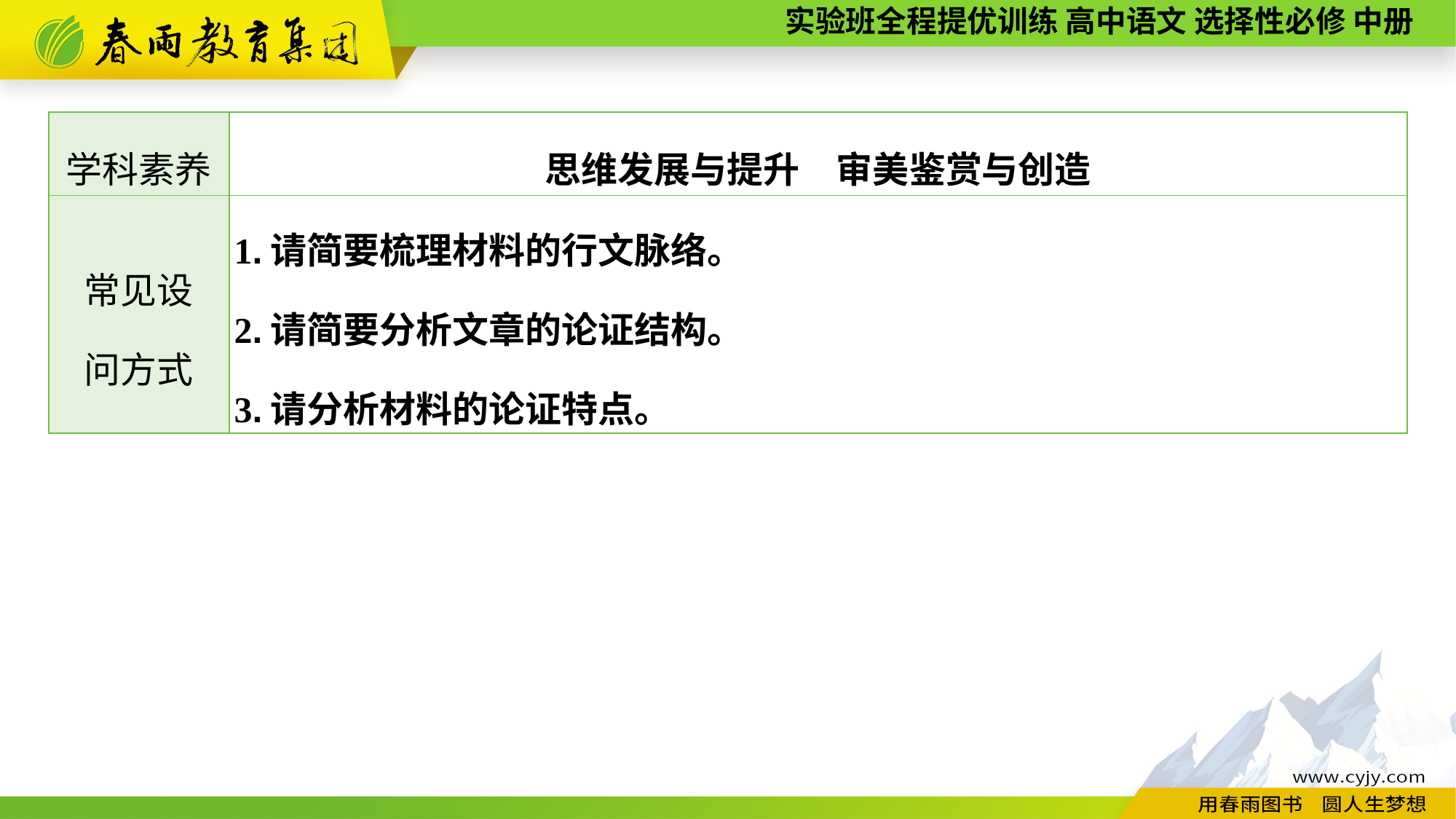

| 学科素养 | 思维发展与提升　审美鉴赏与创造 |
| --- | --- |
| 常见设 问方式 | 1.请简要梳理材料的行文脉络。 2.请简要分析文章的论证结构。 3.请分析材料的论证特点。 |